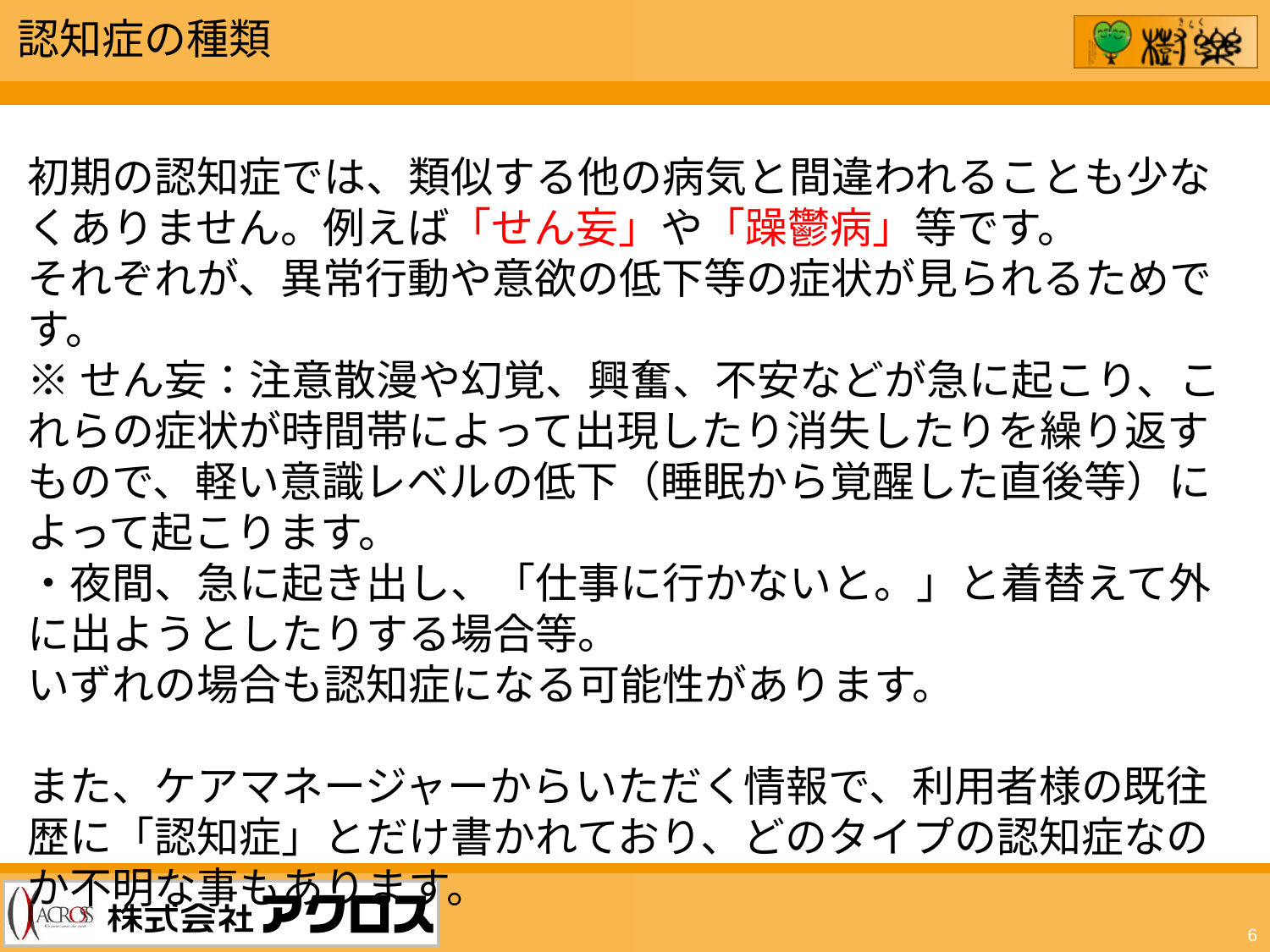

認知症の種類
初期の認知症では、類似する他の病気と間違われることも少なくありません。例えば「せん妄」や「躁鬱病」等です。
それぞれが、異常行動や意欲の低下等の症状が見られるためです。
※せん妄：注意散漫や幻覚、興奮、不安などが急に起こり、これらの症状が時間帯によって出現したり消失したりを繰り返すもので、軽い意識レベルの低下（睡眠から覚醒した直後等）によって起こります。
・夜間、急に起き出し、「仕事に行かないと。」と着替えて外に出ようとしたりする場合等。
いずれの場合も認知症になる可能性があります。

また、ケアマネージャーからいただく情報で、利用者様の既往歴に「認知症」とだけ書かれており、どのタイプの認知症なのか不明な事もあります。
6